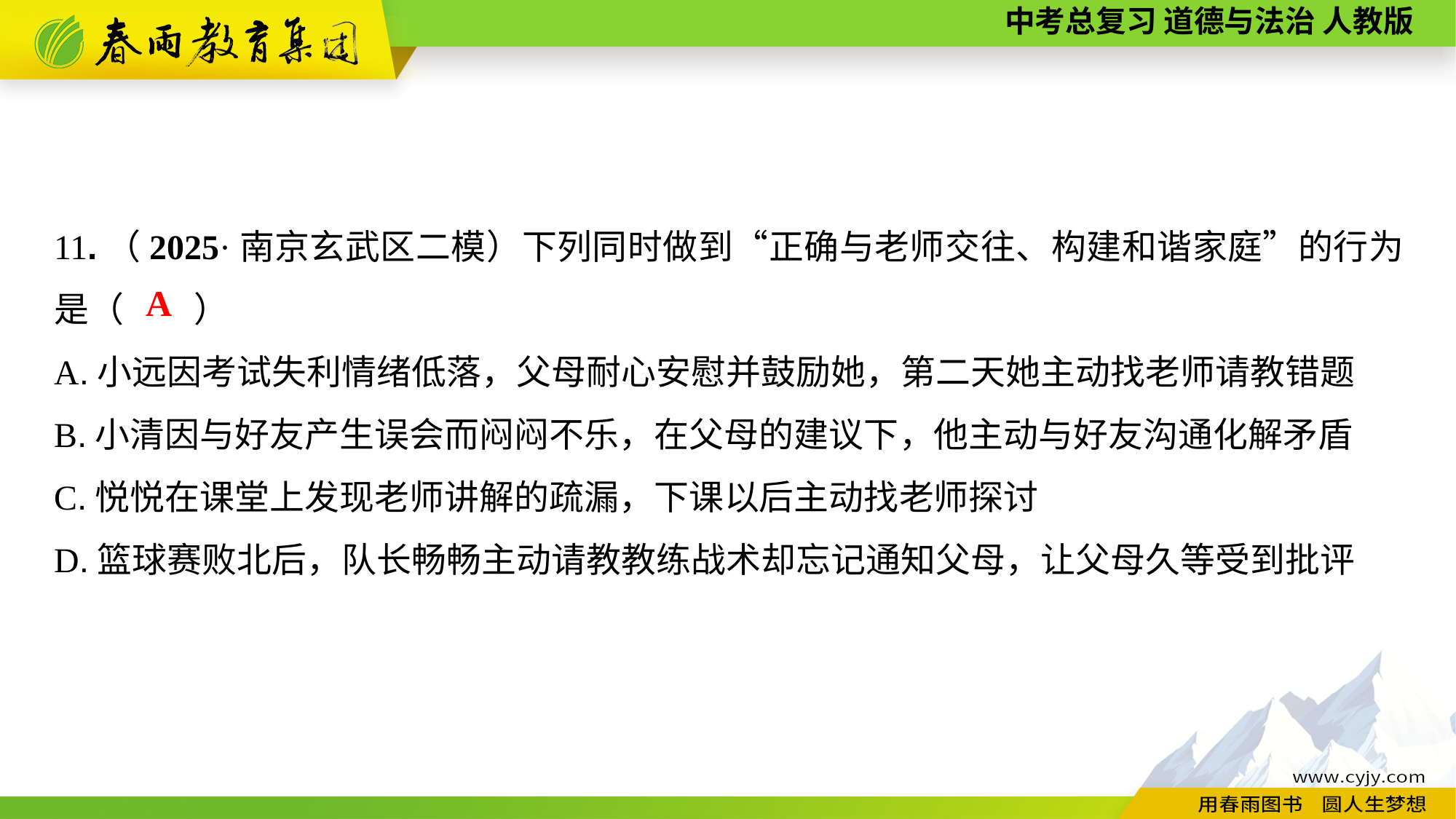

11.（2025·南京玄武区二模）下列同时做到“正确与老师交往、构建和谐家庭”的行为是（　　）
A.小远因考试失利情绪低落，父母耐心安慰并鼓励她，第二天她主动找老师请教错题
B.小清因与好友产生误会而闷闷不乐，在父母的建议下，他主动与好友沟通化解矛盾
C.悦悦在课堂上发现老师讲解的疏漏，下课以后主动找老师探讨
D.篮球赛败北后，队长畅畅主动请教教练战术却忘记通知父母，让父母久等受到批评
A